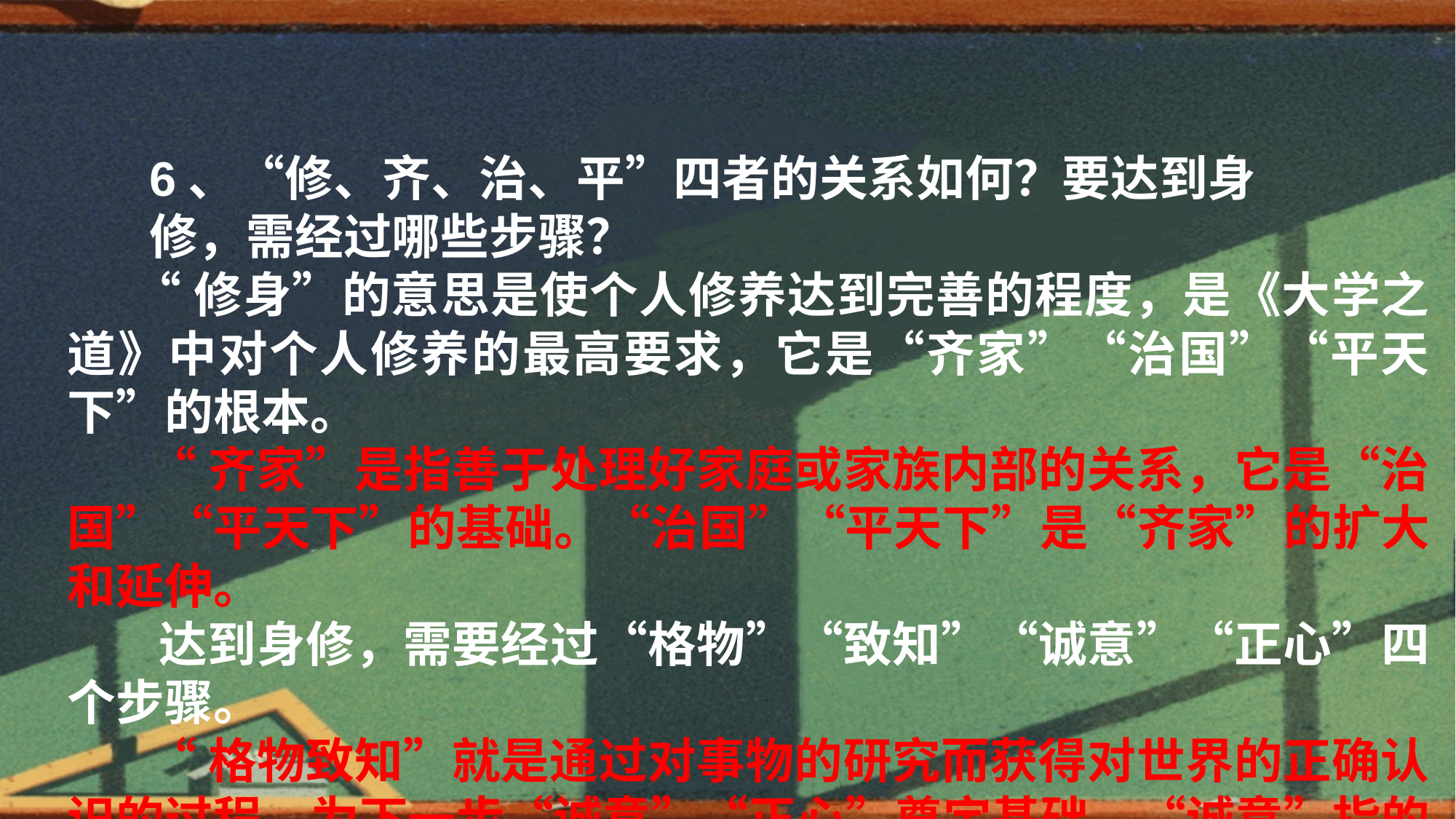

6、“修、齐、治、平”四者的关系如何？要达到身修，需经过哪些步骤？

       “修身”的意思是使个人修养达到完善的程度，是《大学之道》中对个人修养的最高要求，它是“齐家”“治国”“平天下”的根本。
       “齐家”是指善于处理好家庭或家族内部的关系，它是“治国”“平天下”的基础。“治国”“平天下”是“齐家”的扩大和延伸。
       达到身修，需要经过“格物”“致知”“诚意”“正心”四个步骤。
       “格物致知”就是通过对事物的研究而获得对世界的正确认识的过程，为下一步“诚意”“正心”奠定基础。“诚意”指的是在修养自身的过程中，能够做到诚实、不自欺。“正心”就是教人防止个人感情的偏向。这四个步骤依次做来，就可以达到身修的目的了。